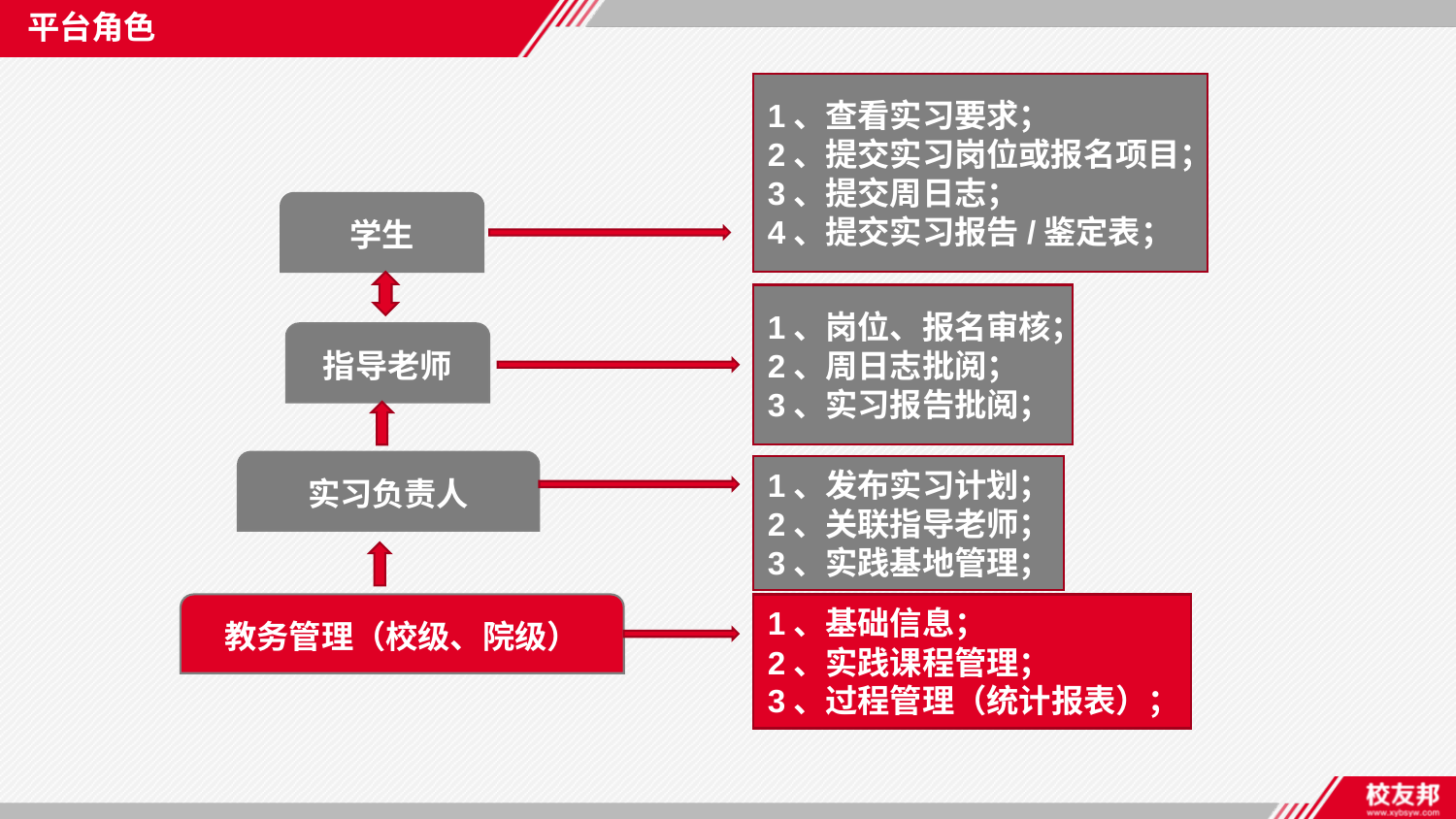

平台角色
1、查看实习要求；
2、提交实习岗位或报名项目；
3、提交周日志；
4、提交实习报告/鉴定表；
学生

1、岗位、报名审核；
2、周日志批阅；
3、实习报告批阅；
指导老师

实习负责人
1、发布实习计划；
2、关联指导老师；
3、实践基地管理；

教务管理（校级、院级）
1、基础信息；
2、实践课程管理；
3、过程管理（统计报表）；